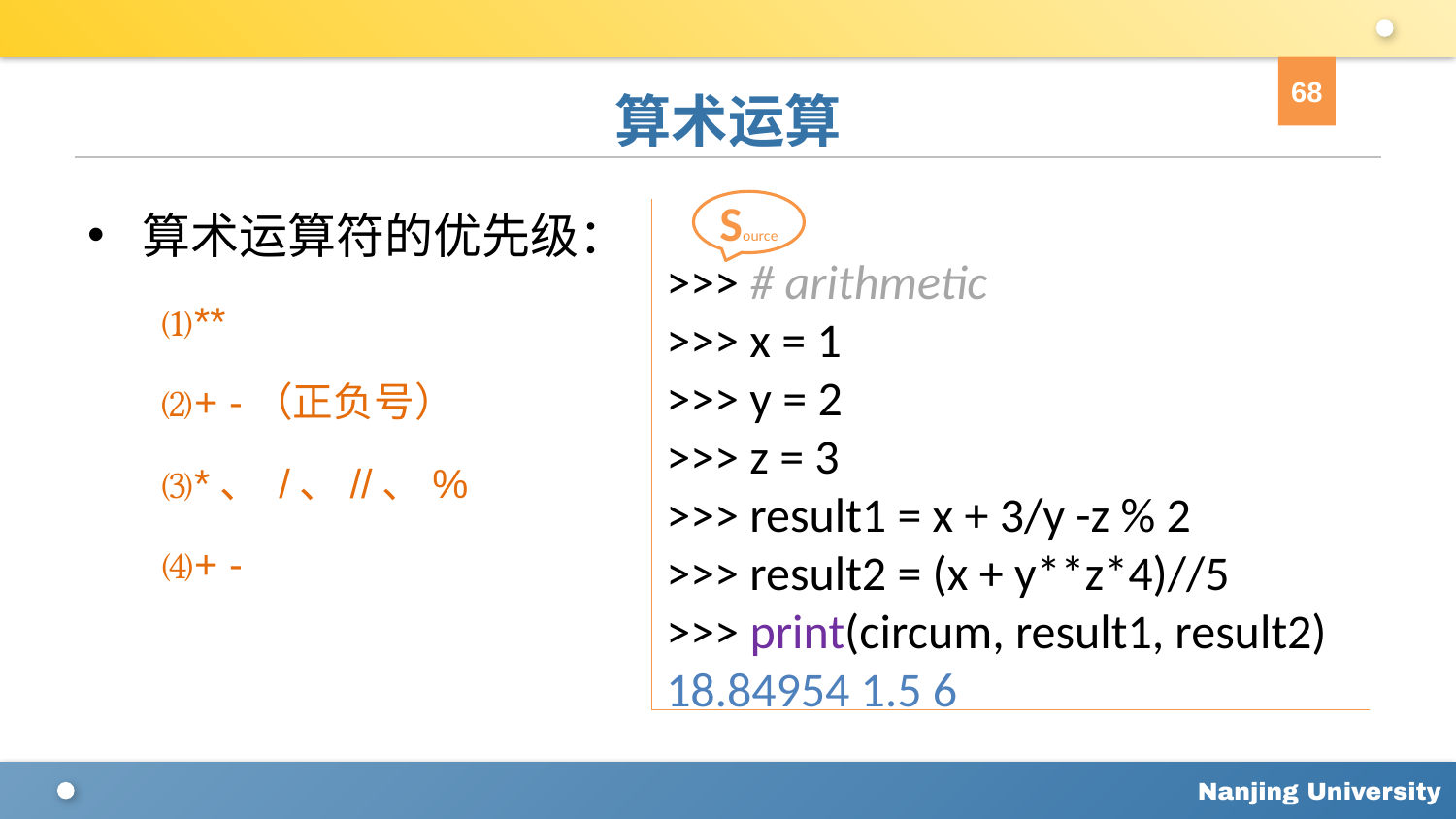

68
# 算术运算
算术运算符的优先级：
⑴**
⑵+ -（正负号）
⑶*、 /、//、%
⑷+ -
Source

>>> # arithmetic
>>> x = 1
>>> y = 2
>>> z = 3
>>> result1 = x + 3/y -z % 2
>>> result2 = (x + y**z*4)//5
>>> print(circum, result1, result2)
18.84954 1.5 6